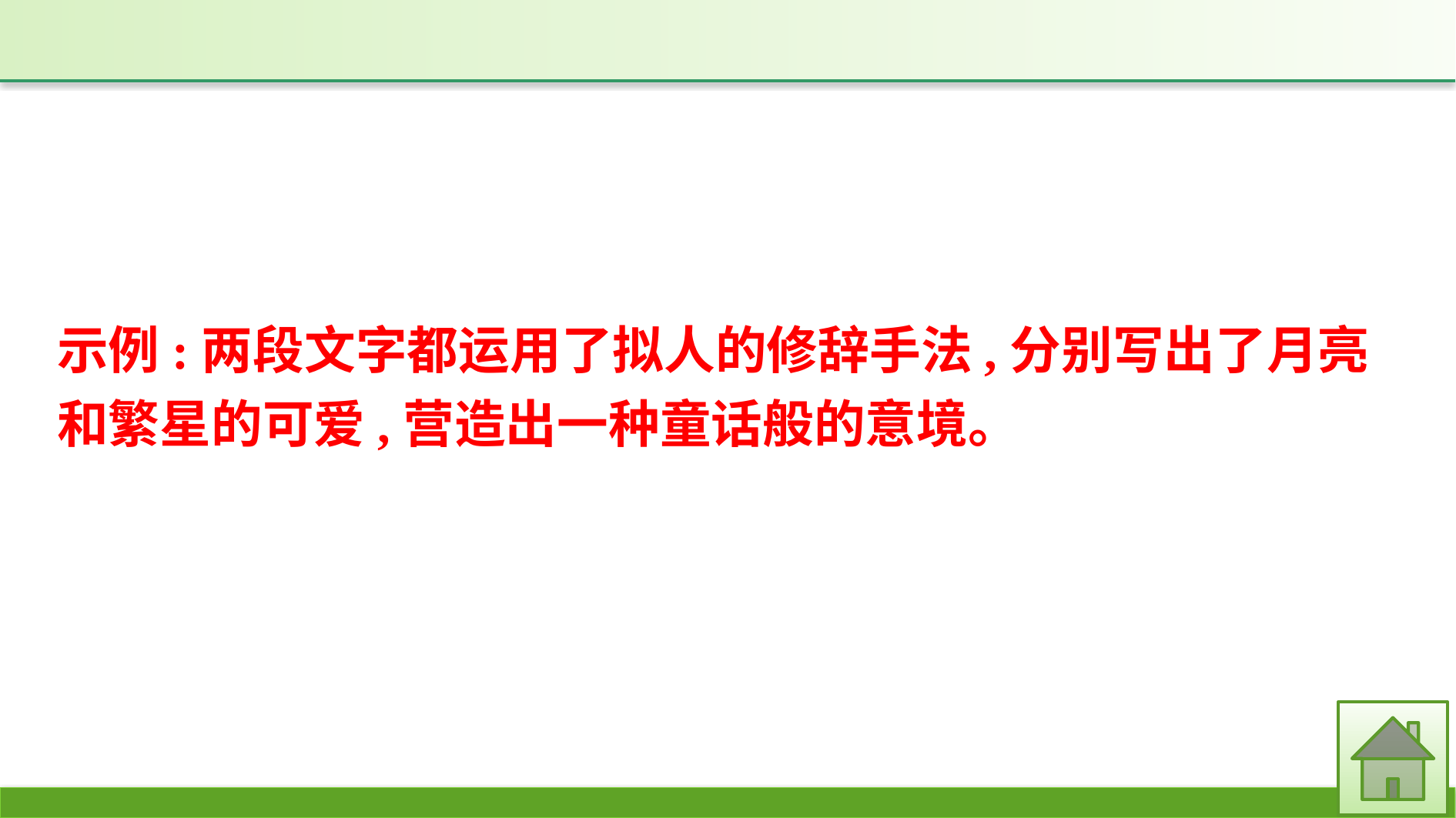

示例:两段文字都运用了拟人的修辞手法,分别写出了月亮和繁星的可爱,营造出一种童话般的意境。